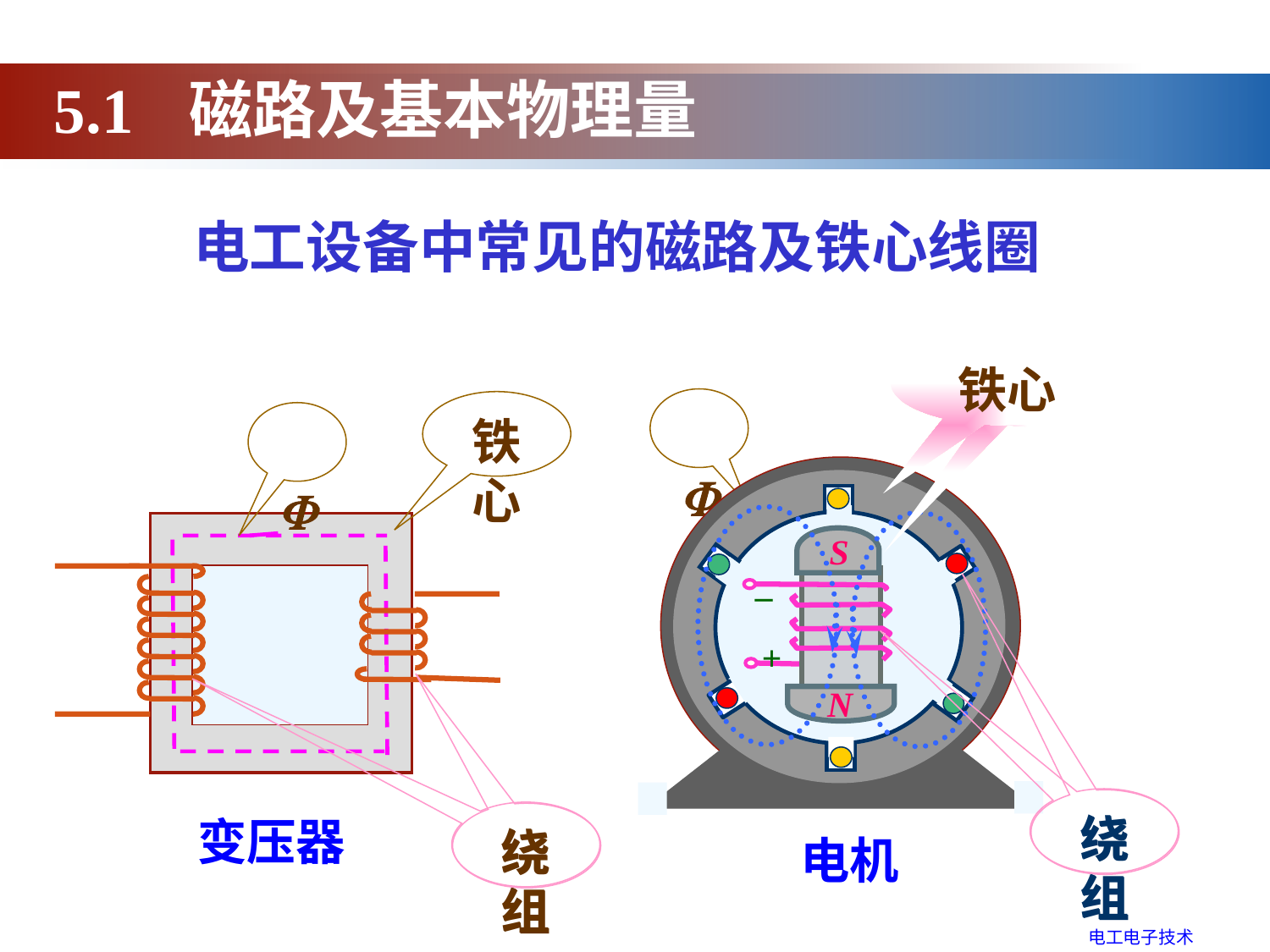

5.1   磁路及基本物理量
电工设备中常见的磁路及铁心线圈

铁心
 Φ
铁心
 Φ

S

–

+

N

电机

变压器
绕组
绕组

绕组
绕组

电工电子技术